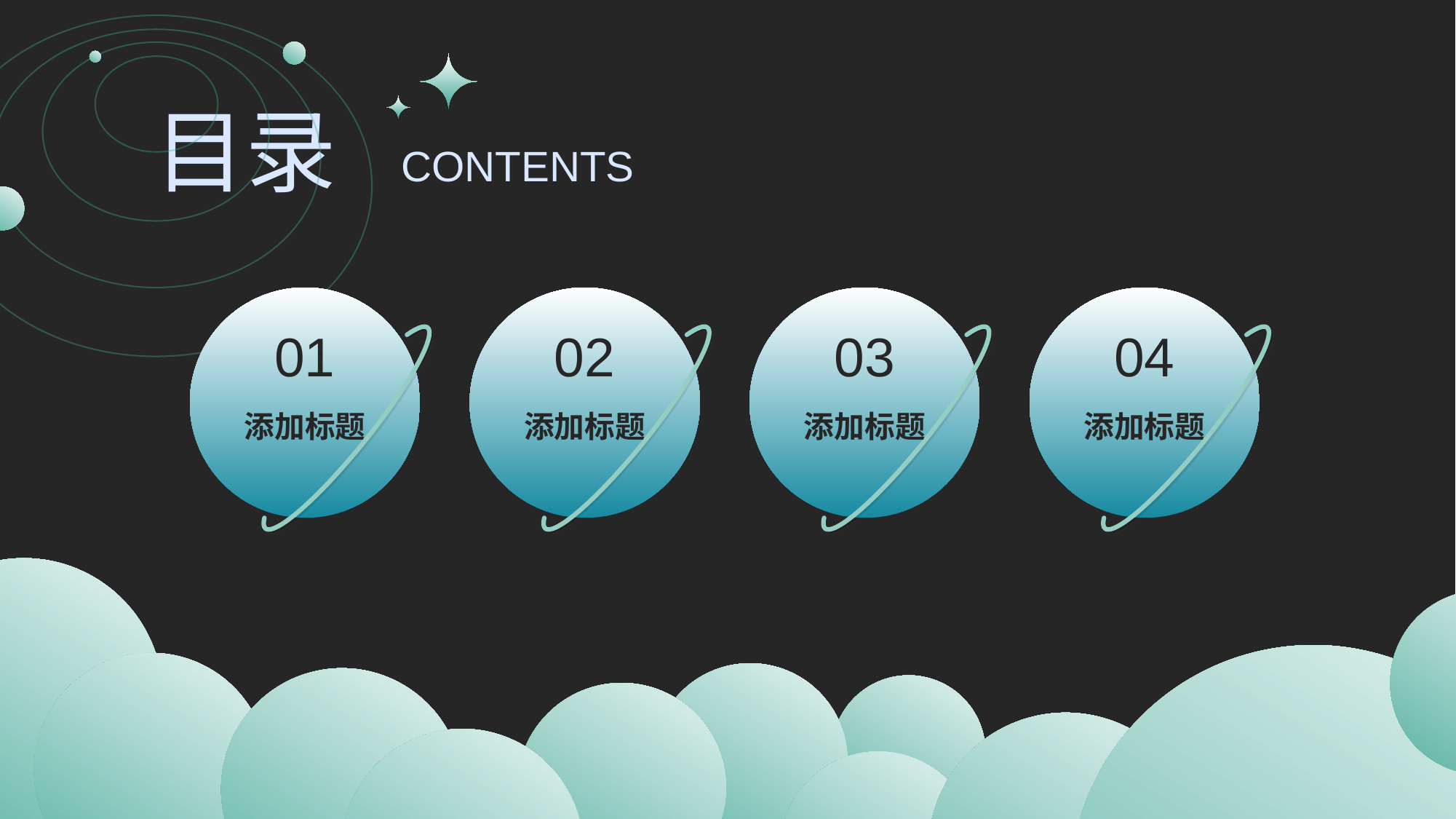

目录
CONTENTS

01
添加标题

02
添加标题

03
添加标题

04
添加标题